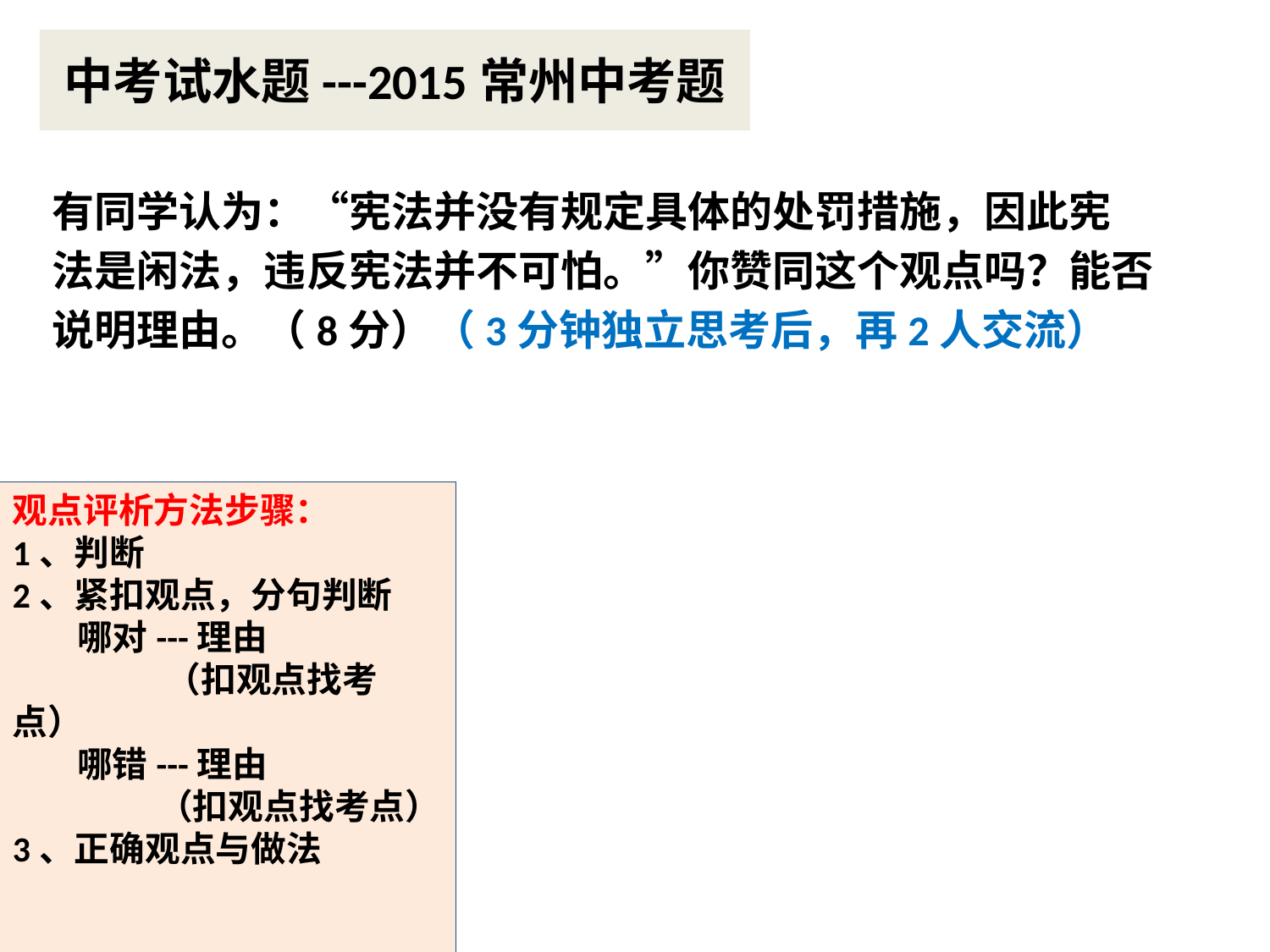

# 中考试水题---2015常州中考题
有同学认为：“宪法并没有规定具体的处罚措施，因此宪
法是闲法，违反宪法并不可怕。”你赞同这个观点吗？能否
说明理由。（8分）（3分钟独立思考后，再2人交流）
观点评析方法步骤：
1、判断
2、紧扣观点，分句判断
       哪对---理由
                  （扣观点找考点）
       哪错---理由
                 （扣观点找考点）
3、正确观点与做法